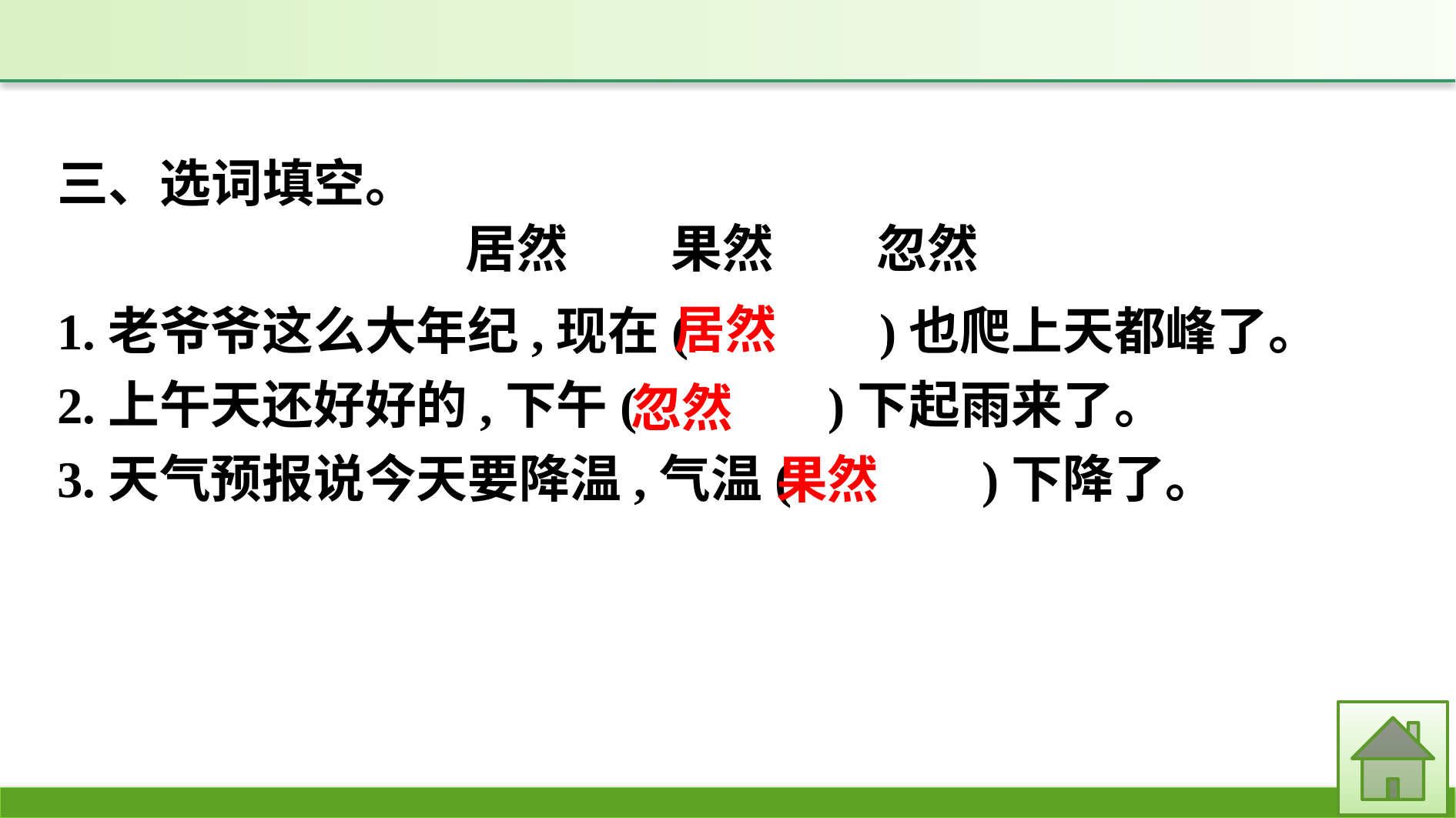

三、选词填空。

1.老爷爷这么大年纪,现在(　　　 )也爬上天都峰了。
2.上午天还好好的,下午(　　　 )下起雨来了。
3.天气预报说今天要降温,气温(　　　 )下降了。
居然　　果然　　忽然
居然
忽然
果然